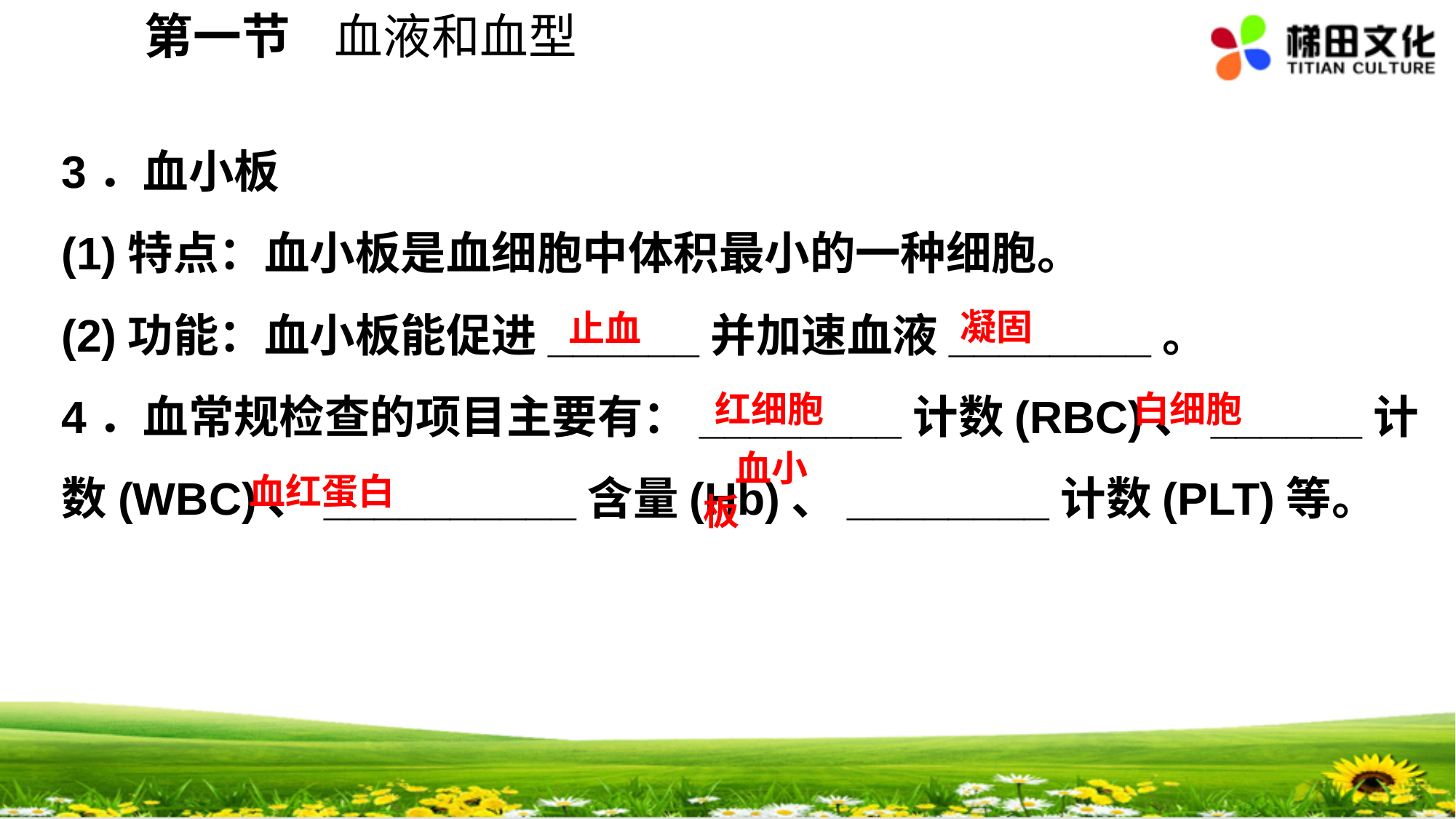

第一节    血液和血型
3．血小板
(1)特点：血小板是血细胞中体积最小的一种细胞。
(2)功能：血小板能促进______并加速血液________。
4．血常规检查的项目主要有：________计数(RBC)、______计数(WBC)、__________含量(Hb)、________计数(PLT)等。
凝固
止血
红细胞
白细胞
血小板
血红蛋白